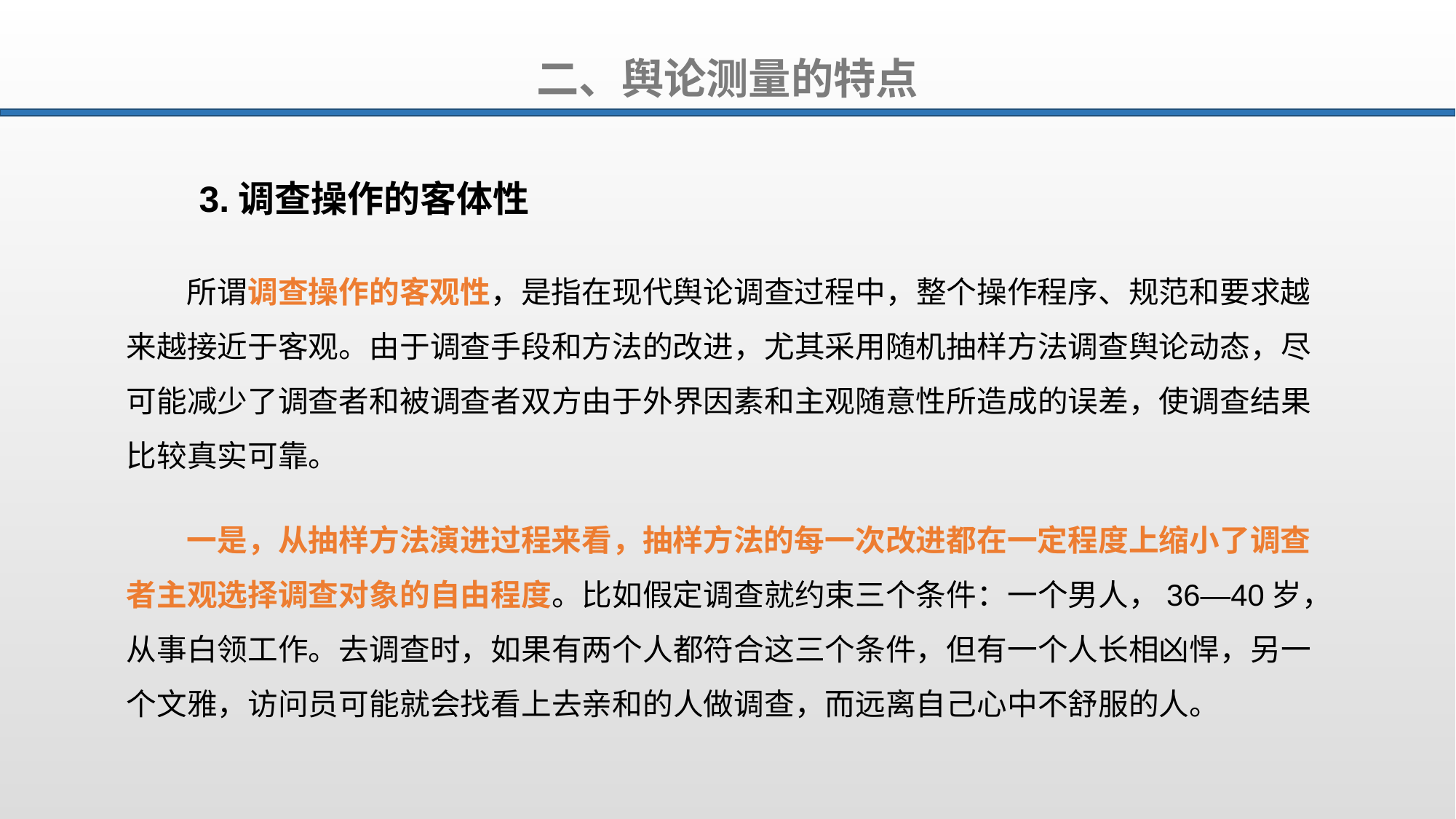

二、舆论测量的特点

3.调查操作的客体性
所谓调查操作的客观性，是指在现代舆论调查过程中，整个操作程序、规范和要求越来越接近于客观。由于调查手段和方法的改进，尤其采用随机抽样方法调查舆论动态，尽可能减少了调查者和被调查者双方由于外界因素和主观随意性所造成的误差，使调查结果比较真实可靠。
一是，从抽样方法演进过程来看，抽样方法的每一次改进都在一定程度上缩小了调查者主观选择调查对象的自由程度。比如假定调查就约束三个条件：一个男人，36—40岁，从事白领工作。去调查时，如果有两个人都符合这三个条件，但有一个人长相凶悍，另一个文雅，访问员可能就会找看上去亲和的人做调查，而远离自己心中不舒服的人。